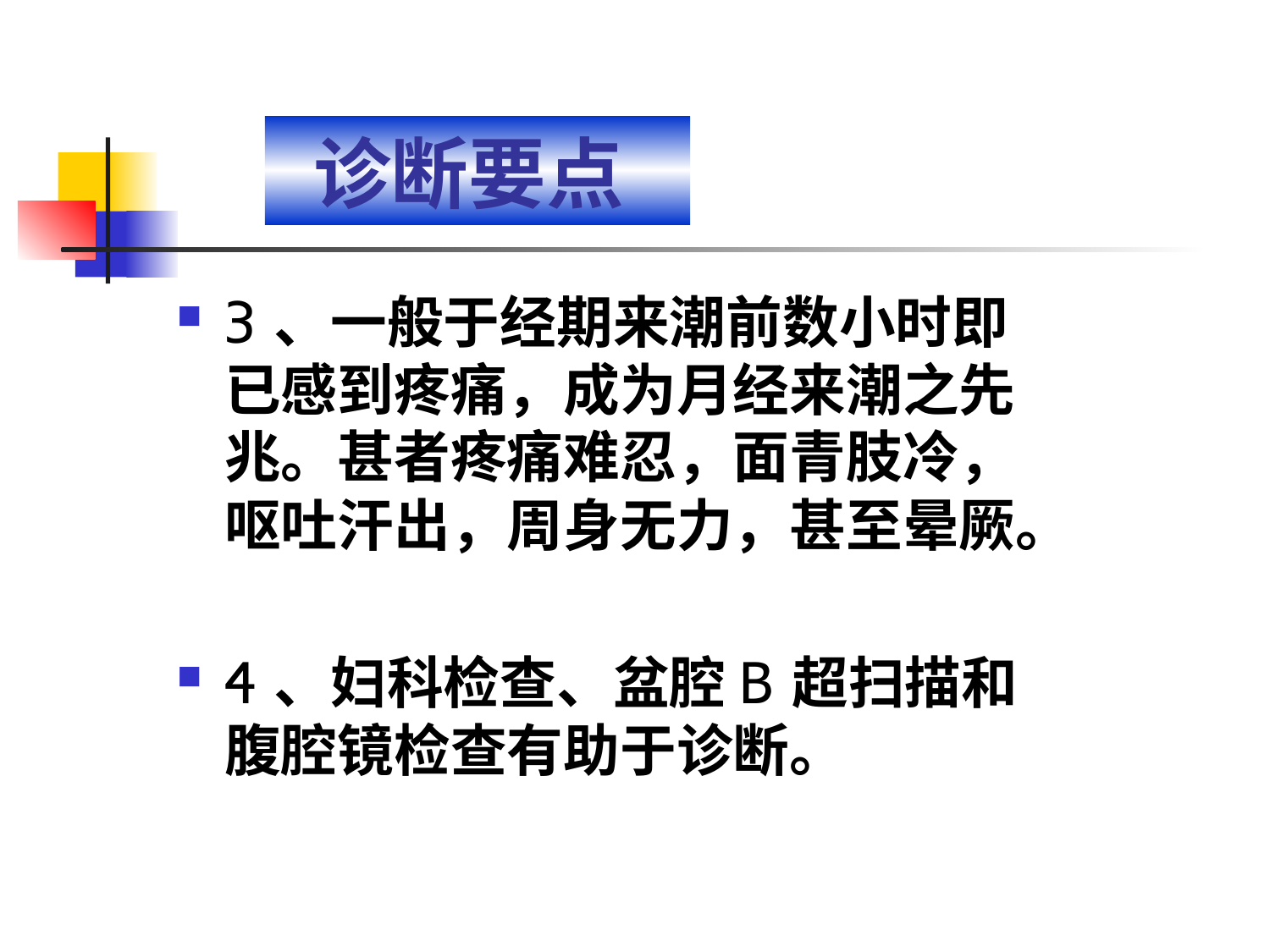

# 诊断要点
3、一般于经期来潮前数小时即已感到疼痛，成为月经来潮之先兆。甚者疼痛难忍，面青肢冷，呕吐汗出，周身无力，甚至晕厥。

4、妇科检查、盆腔B超扫描和腹腔镜检查有助于诊断。